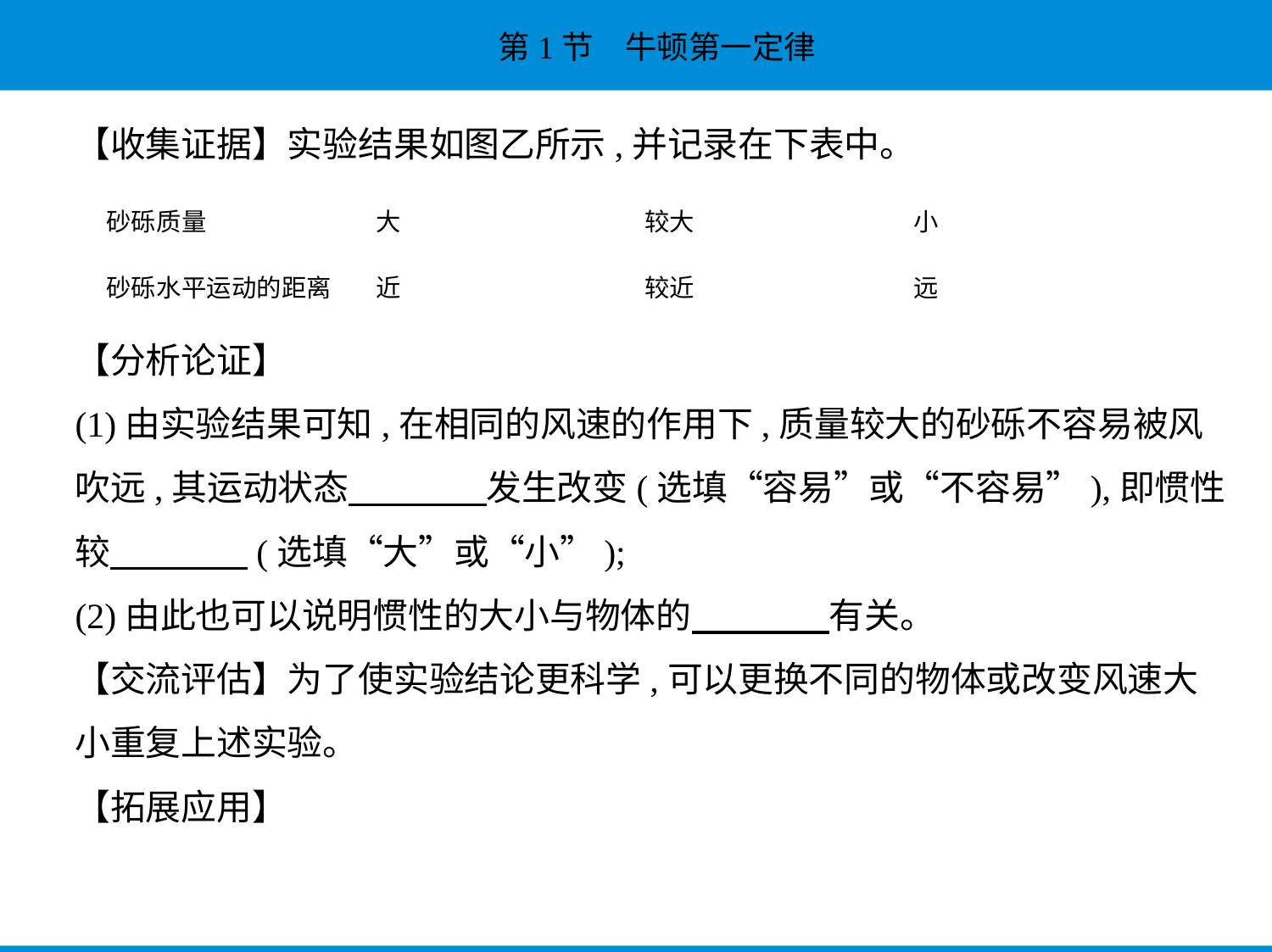

【收集证据】实验结果如图乙所示,并记录在下表中。
| 砂砾质量 | 大 | 较大 | 小 |
| --- | --- | --- | --- |
| 砂砾水平运动的距离 | 近 | 较近 | 远 |
【分析论证】
(1)由实验结果可知,在相同的风速的作用下,质量较大的砂砾不容易被风
吹远,其运动状态　　　    发生改变(选填“容易”或“不容易”),即惯性
较　　　    (选填“大”或“小”);
(2)由此也可以说明惯性的大小与物体的　　　    有关。
【交流评估】为了使实验结论更科学,可以更换不同的物体或改变风速大
小重复上述实验。
【拓展应用】